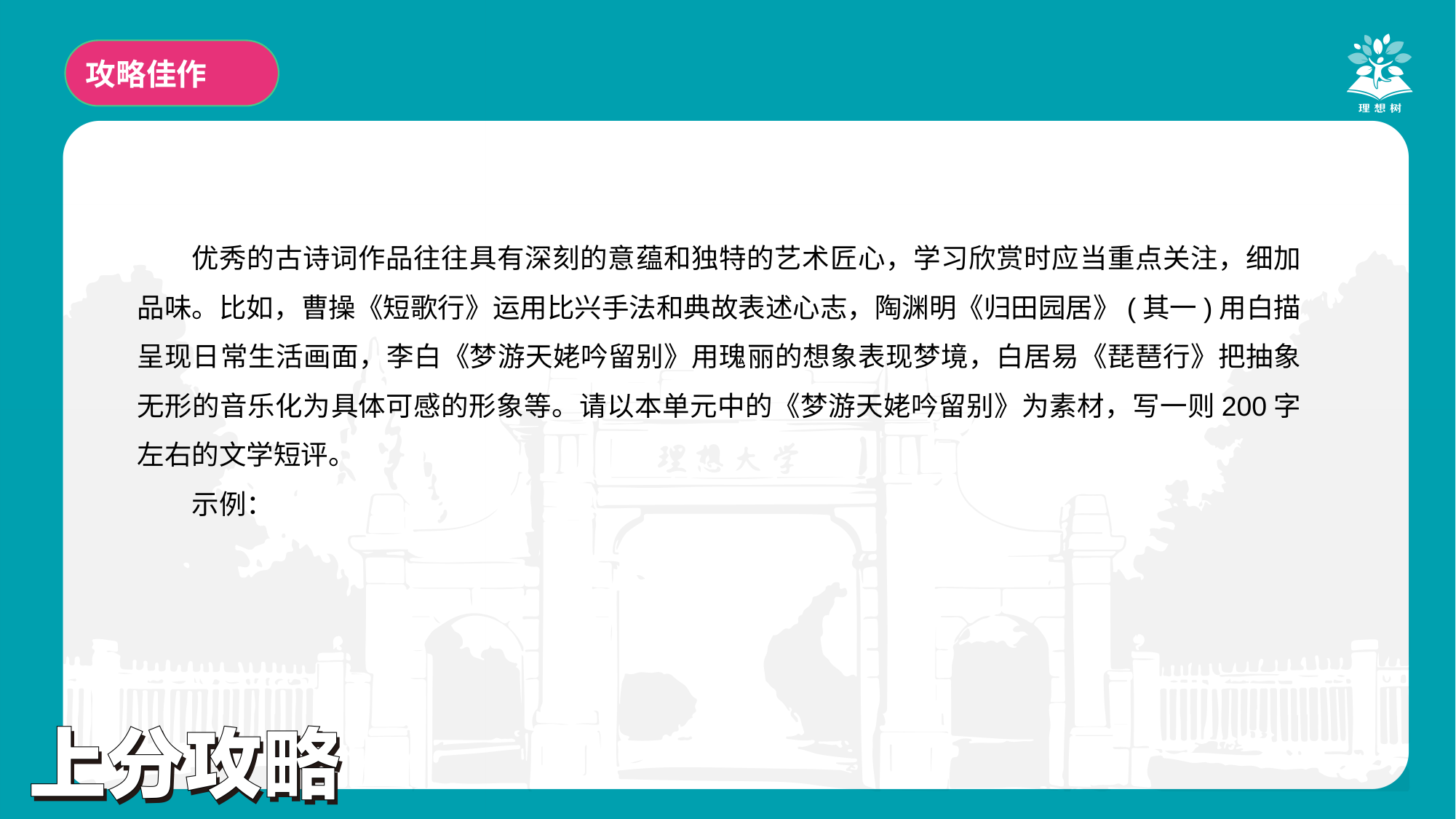

攻略佳作
优秀的古诗词作品往往具有深刻的意蕴和独特的艺术匠心，学习欣赏时应当重点关注，细加品味。比如，曹操《短歌行》运用比兴手法和典故表述心志，陶渊明《归田园居》(其一)用白描呈现日常生活画面，李白《梦游天姥吟留别》用瑰丽的想象表现梦境，白居易《琵琶行》把抽象无形的音乐化为具体可感的形象等。请以本单元中的《梦游天姥吟留别》为素材，写一则200字左右的文学短评。
示例：